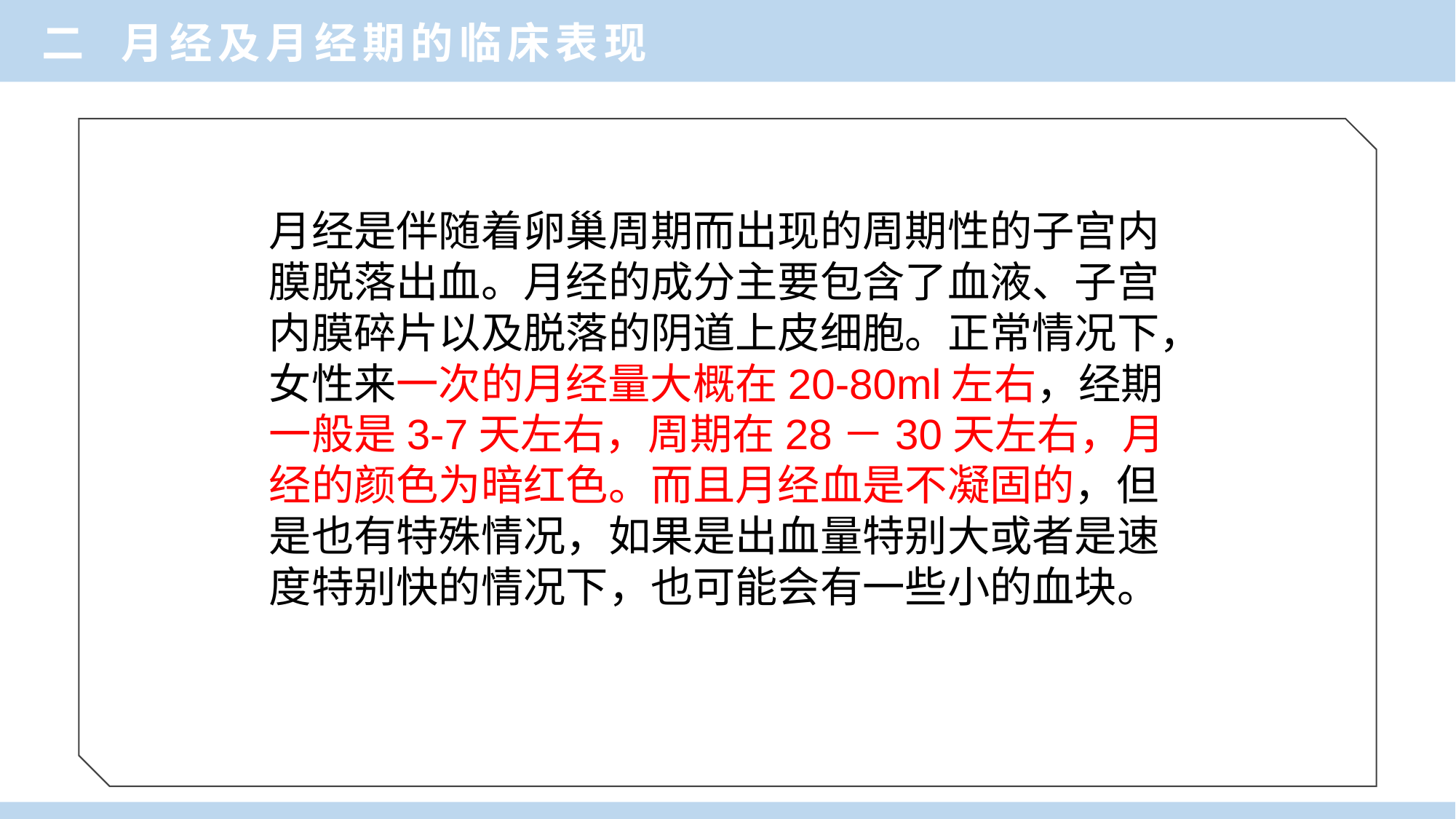

二  月经及月经期的临床表现

月经是伴随着卵巢周期而出现的周期性的子宫内膜脱落出血。月经的成分主要包含了血液、子宫内膜碎片以及脱落的阴道上皮细胞。正常情况下，女性来一次的月经量大概在20-80ml左右，经期一般是3-7天左右，周期在28－30天左右，月经的颜色为暗红色。而且月经血是不凝固的，但是也有特殊情况，如果是出血量特别大或者是速度特别快的情况下，也可能会有一些小的血块。